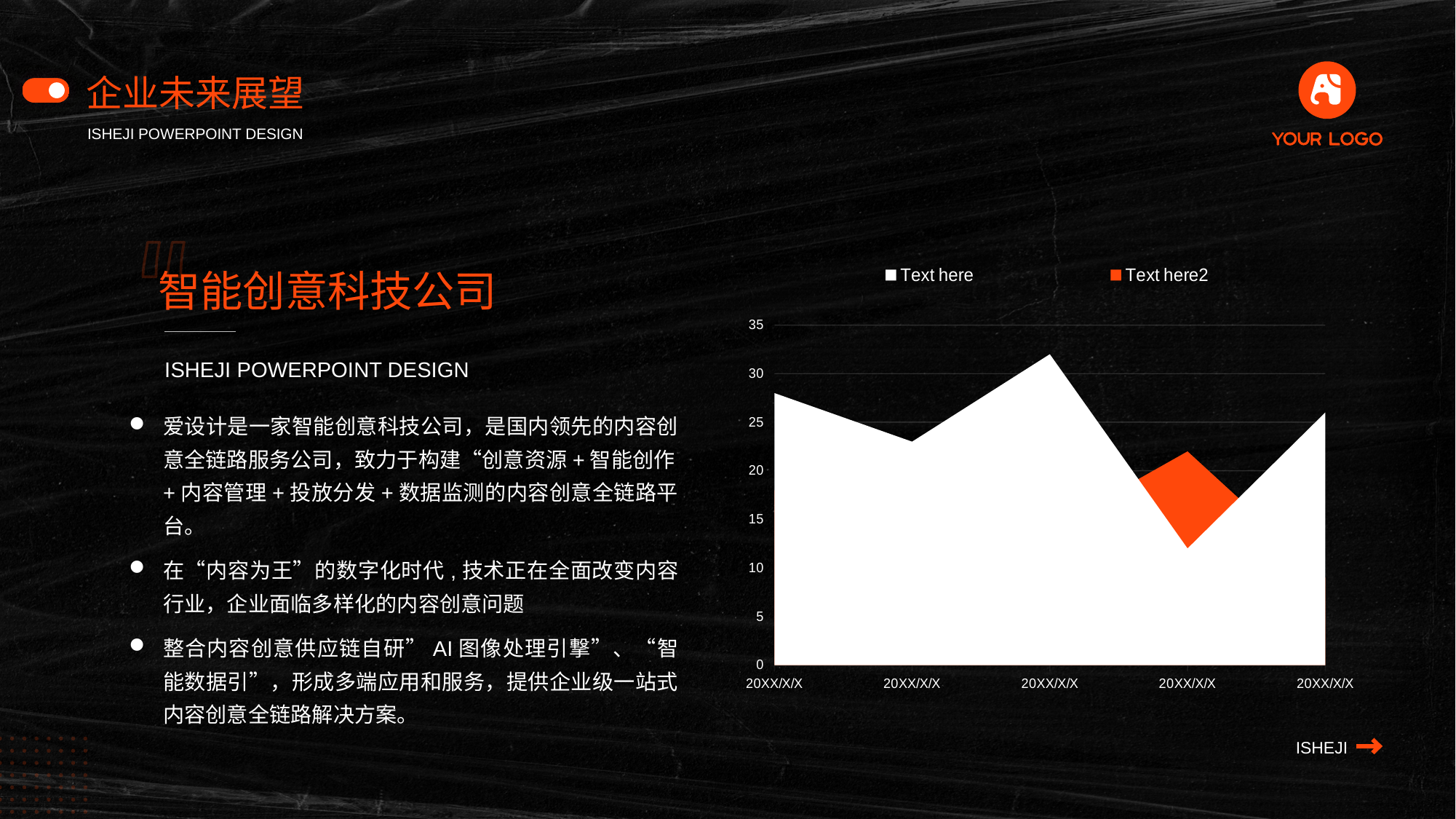

企业未来展望

ISHEJI POWERPOINT DESIGN

智能创意科技公司
ISHEJI POWERPOINT DESIGN
爱设计是一家智能创意科技公司，是国内领先的内容创意全链路服务公司，致力于构建“创意资源+智能创作+内容管理+投放分发+数据监测的内容创意全链路平台。

在“内容为王”的数字化时代,技术正在全面改变内容行业，企业面临多样化的内容创意问题

整合内容创意供应链自研”AI图像处理引撃”、“智能数据引”，形成多端应用和服务，提供企业级一站式内容创意全链路解决方案。

### Chart

| Category | Text here | Text here2 |
|---|---|---|
| 20XX/X/X | 28.0 | 18.0 |
| 20XX/X/X | 23.0 | 9.0 |
| 20XX/X/X | 32.0 | 14.0 |
| 20XX/X/X | 12.0 | 22.0 |
| 20XX/X/X | 26.0 | 9.0 |
ISHEJI